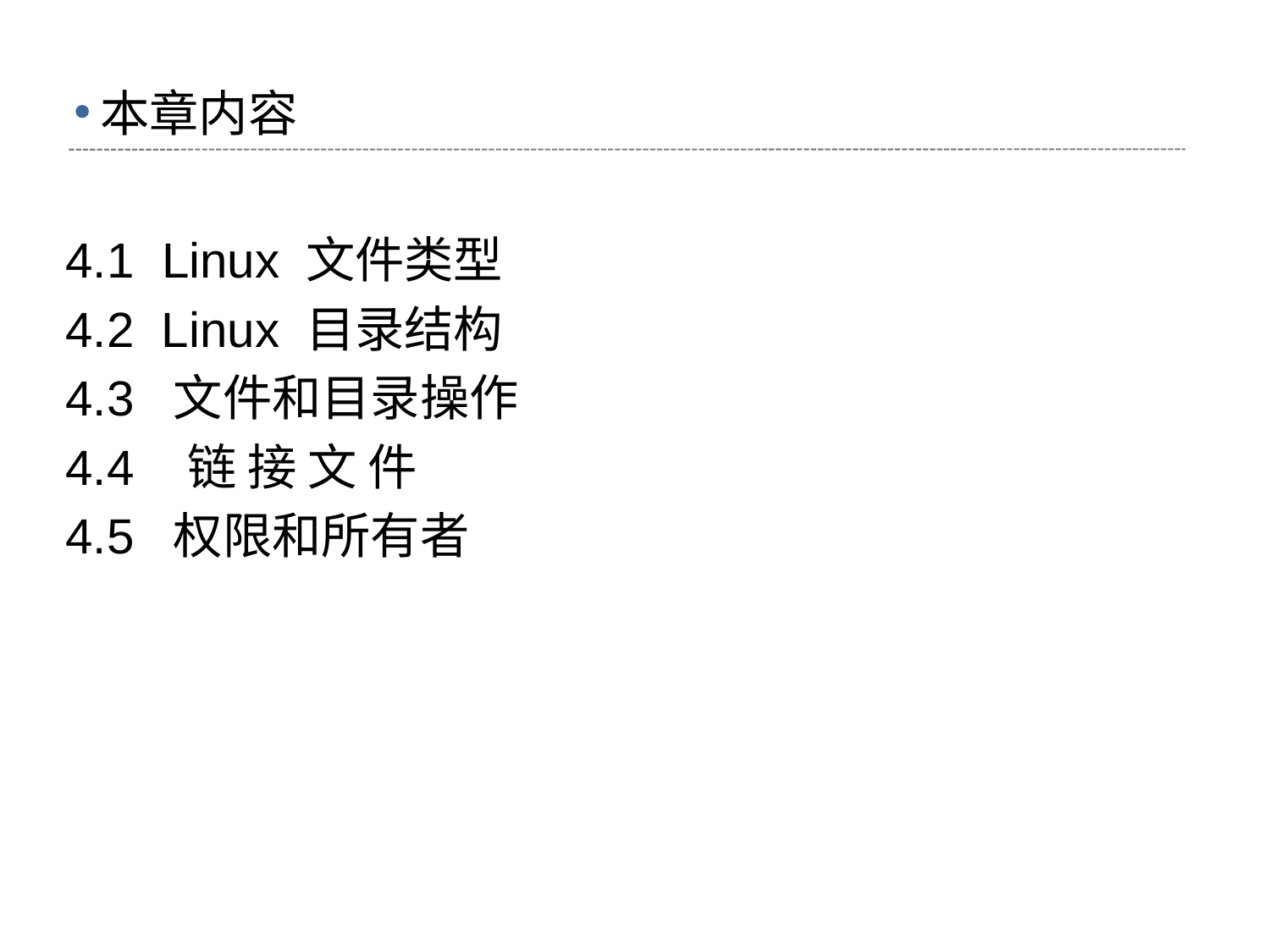

# 本章内容
4.1  Linux 文件类型
4.2  Linux 目录结构
4.3  文件和目录操作
4.4   链 接 文 件
4.5  权限和所有者